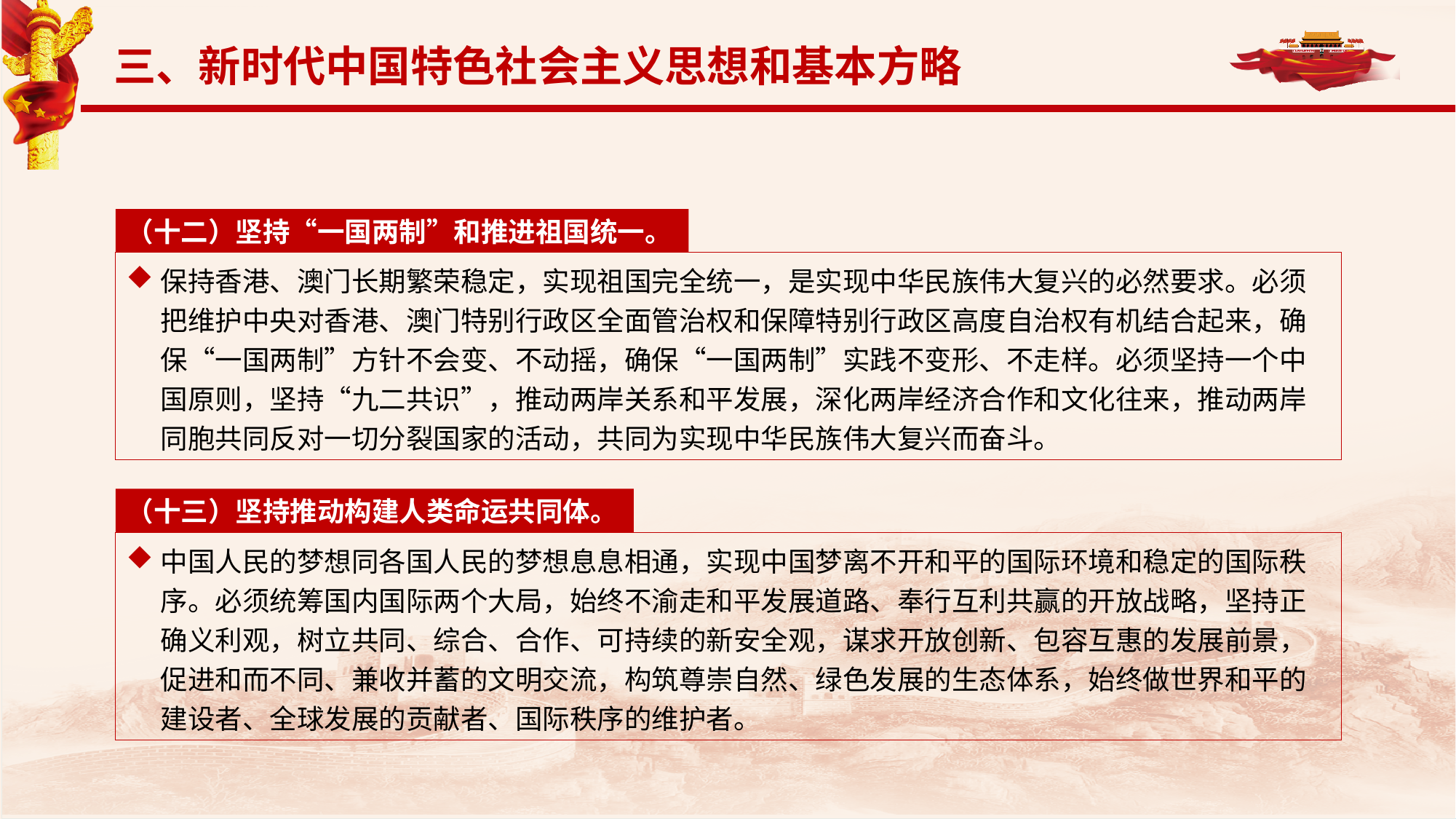

三、新时代中国特色社会主义思想和基本方略

（十二）坚持“一国两制”和推进祖国统一。
保持香港、澳门长期繁荣稳定，实现祖国完全统一，是实现中华民族伟大复兴的必然要求。必须把维护中央对香港、澳门特别行政区全面管治权和保障特别行政区高度自治权有机结合起来，确保“一国两制”方针不会变、不动摇，确保“一国两制”实践不变形、不走样。必须坚持一个中国原则，坚持“九二共识”，推动两岸关系和平发展，深化两岸经济合作和文化往来，推动两岸同胞共同反对一切分裂国家的活动，共同为实现中华民族伟大复兴而奋斗。
（十三）坚持推动构建人类命运共同体。
中国人民的梦想同各国人民的梦想息息相通，实现中国梦离不开和平的国际环境和稳定的国际秩序。必须统筹国内国际两个大局，始终不渝走和平发展道路、奉行互利共赢的开放战略，坚持正确义利观，树立共同、综合、合作、可持续的新安全观，谋求开放创新、包容互惠的发展前景，促进和而不同、兼收并蓄的文明交流，构筑尊崇自然、绿色发展的生态体系，始终做世界和平的建设者、全球发展的贡献者、国际秩序的维护者。